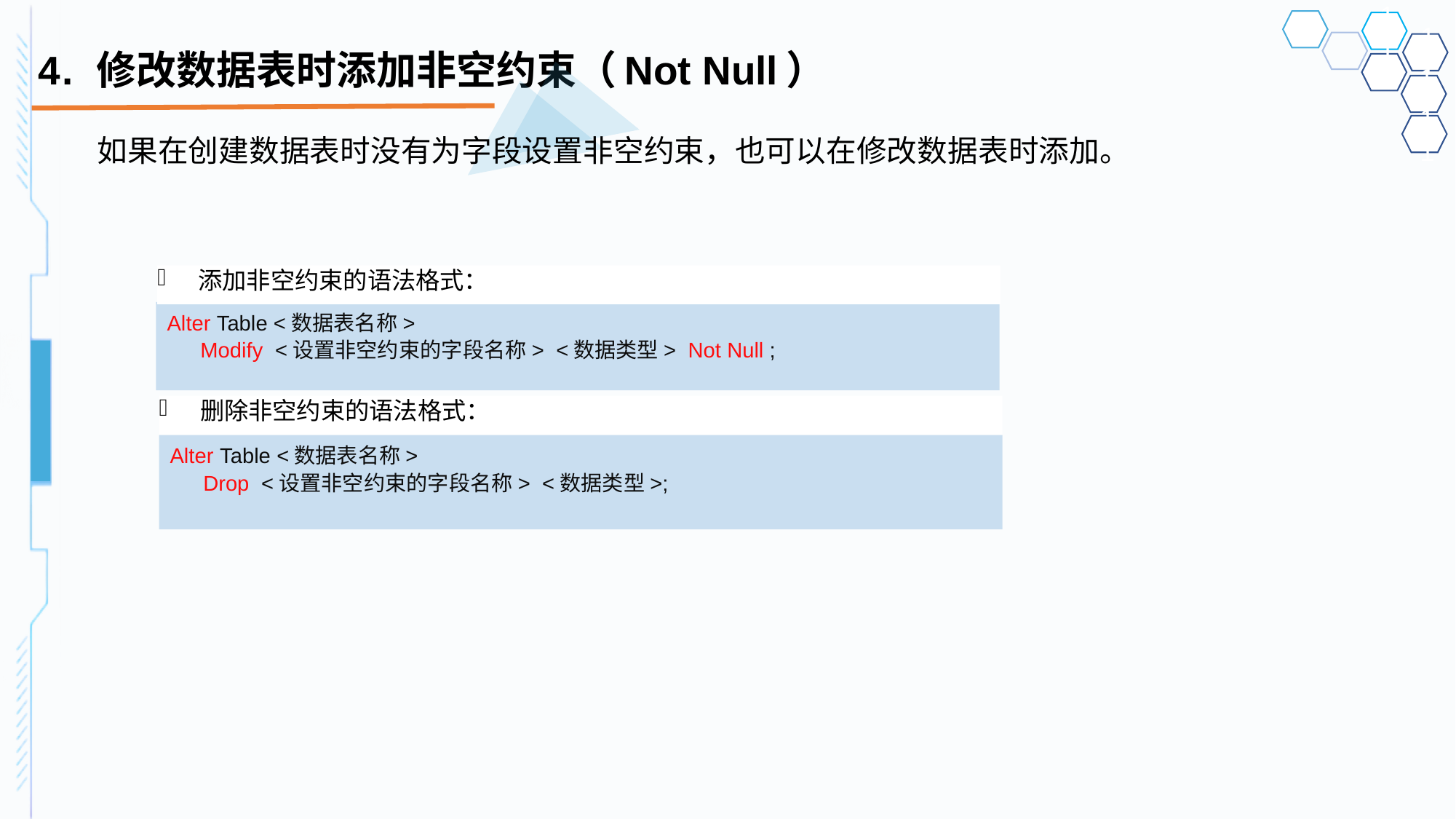

# 修改数据表时添加非空约束（Not Null）

如果在创建数据表时没有为字段设置非空约束，也可以在修改数据表时添加。
添加非空约束的语法格式：
Alter Table <数据表名称>
Modify  <设置非空约束的字段名称>  <数据类型>  Not Null ;
删除非空约束的语法格式：
Alter Table <数据表名称>
Drop  <设置非空约束的字段名称>  <数据类型>;